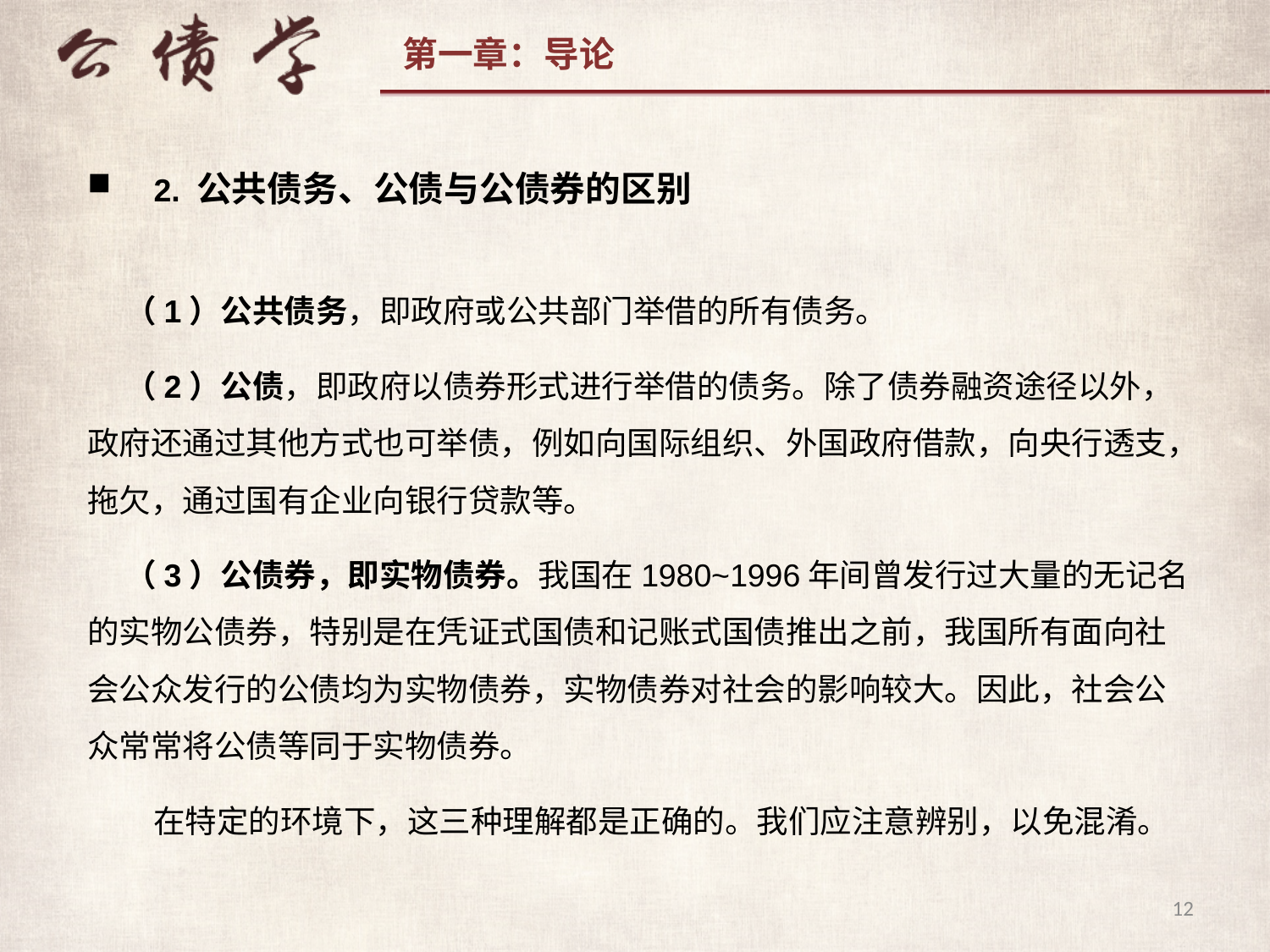

2. 公共债务、公债与公债券的区别

（1）公共债务，即政府或公共部门举借的所有债务。
（2）公债，即政府以债券形式进行举借的债务。除了债券融资途径以外，政府还通过其他方式也可举债，例如向国际组织、外国政府借款，向央行透支，拖欠，通过国有企业向银行贷款等。
（3）公债券，即实物债券。我国在1980~1996年间曾发行过大量的无记名的实物公债券，特别是在凭证式国债和记账式国债推出之前，我国所有面向社会公众发行的公债均为实物债券，实物债券对社会的影响较大。因此，社会公众常常将公债等同于实物债券。
   在特定的环境下，这三种理解都是正确的。我们应注意辨别，以免混淆。
12